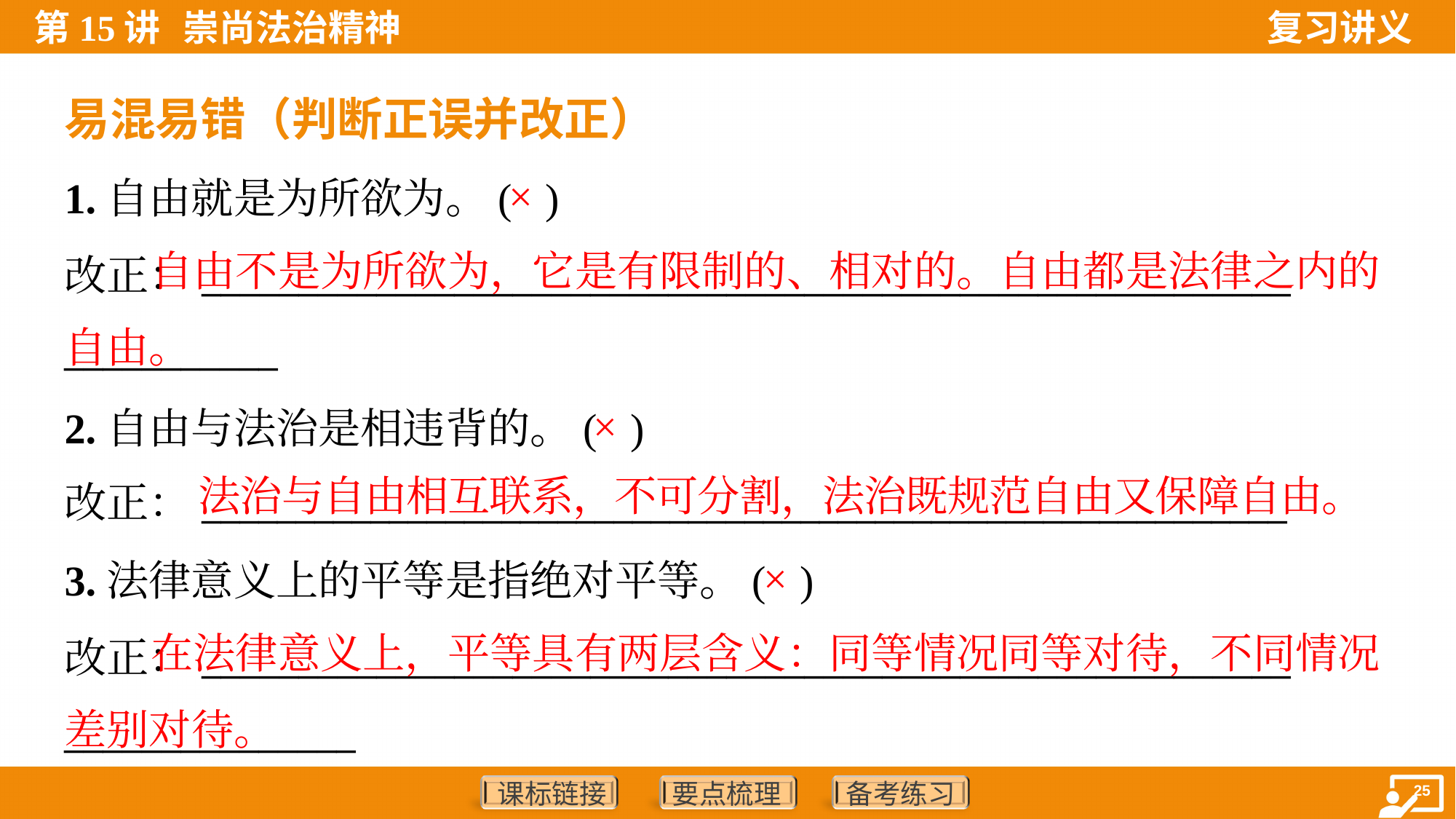

易混易错（判断正误并改正）
1.自由就是为所欲为。(   )
改正：________________________________________________________
___________
×
       自由不是为所欲为，它是有限制的、相对的。自由都是法律之内的自由。
2.自由与法治是相违背的。(   )
改正：__________________________________________________________
×
法治与自由相互联系，不可分割，法治既规范自由又保障自由。
3.法律意义上的平等是指绝对平等。(   )
改正：________________________________________________________
_______________
×
       在法律意义上，平等具有两层含义：同等情况同等对待，不同情况差别对待。